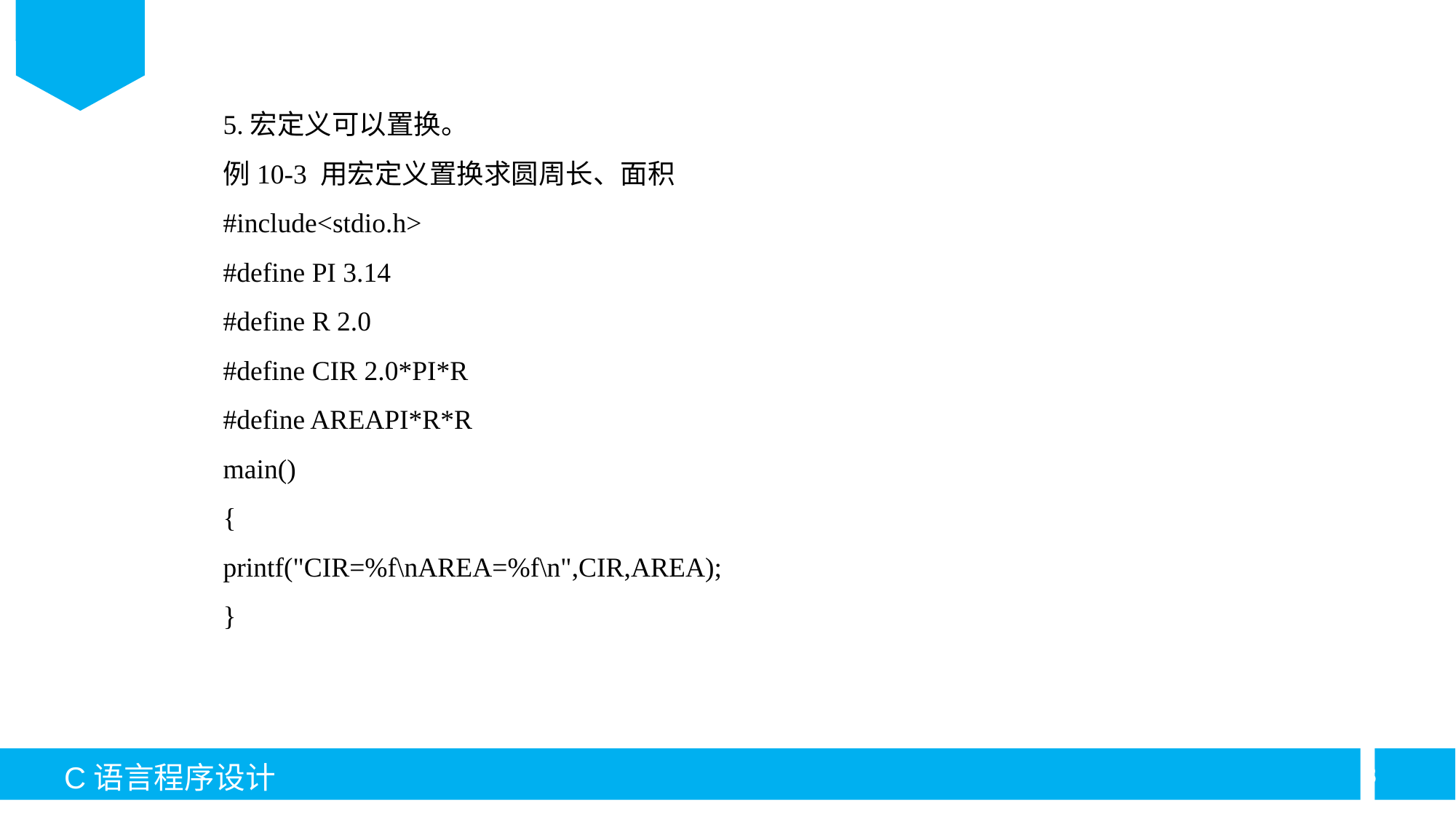

5.宏定义可以置换。
例10-3 用宏定义置换求圆周长、面积
#include<stdio.h>
#define PI 3.14
#define R 2.0
#define CIR 2.0*PI*R
#define AREAPI*R*R
main()
{
printf("CIR=%f\nAREA=%f\n",CIR,AREA);
}